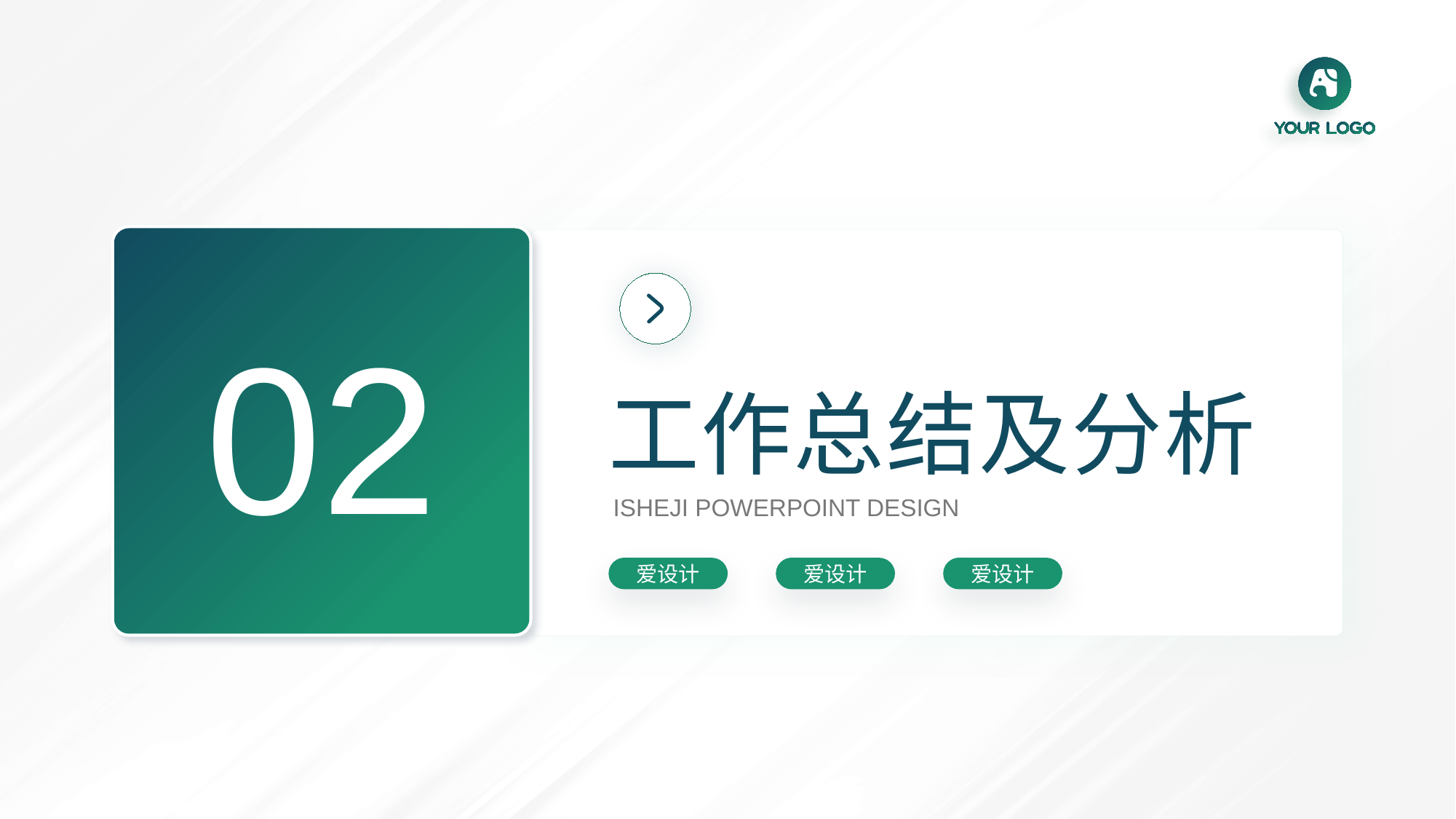

02

工作总结及分析
ISHEJI POWERPOINT DESIGN
爱设计
爱设计
爱设计